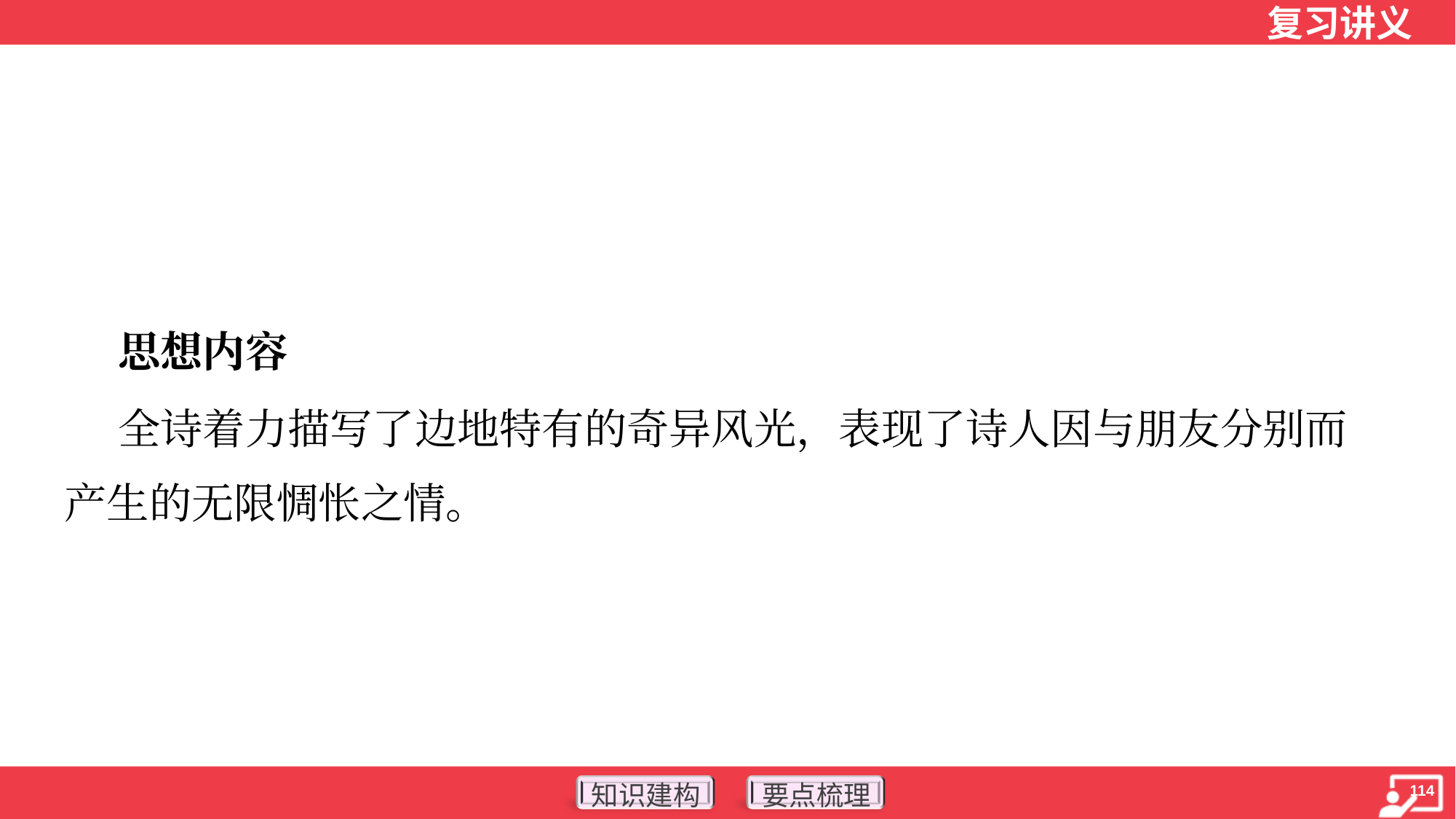

思想内容
    全诗着力描写了边地特有的奇异风光，表现了诗人因与朋友分别而
产生的无限惆怅之情。